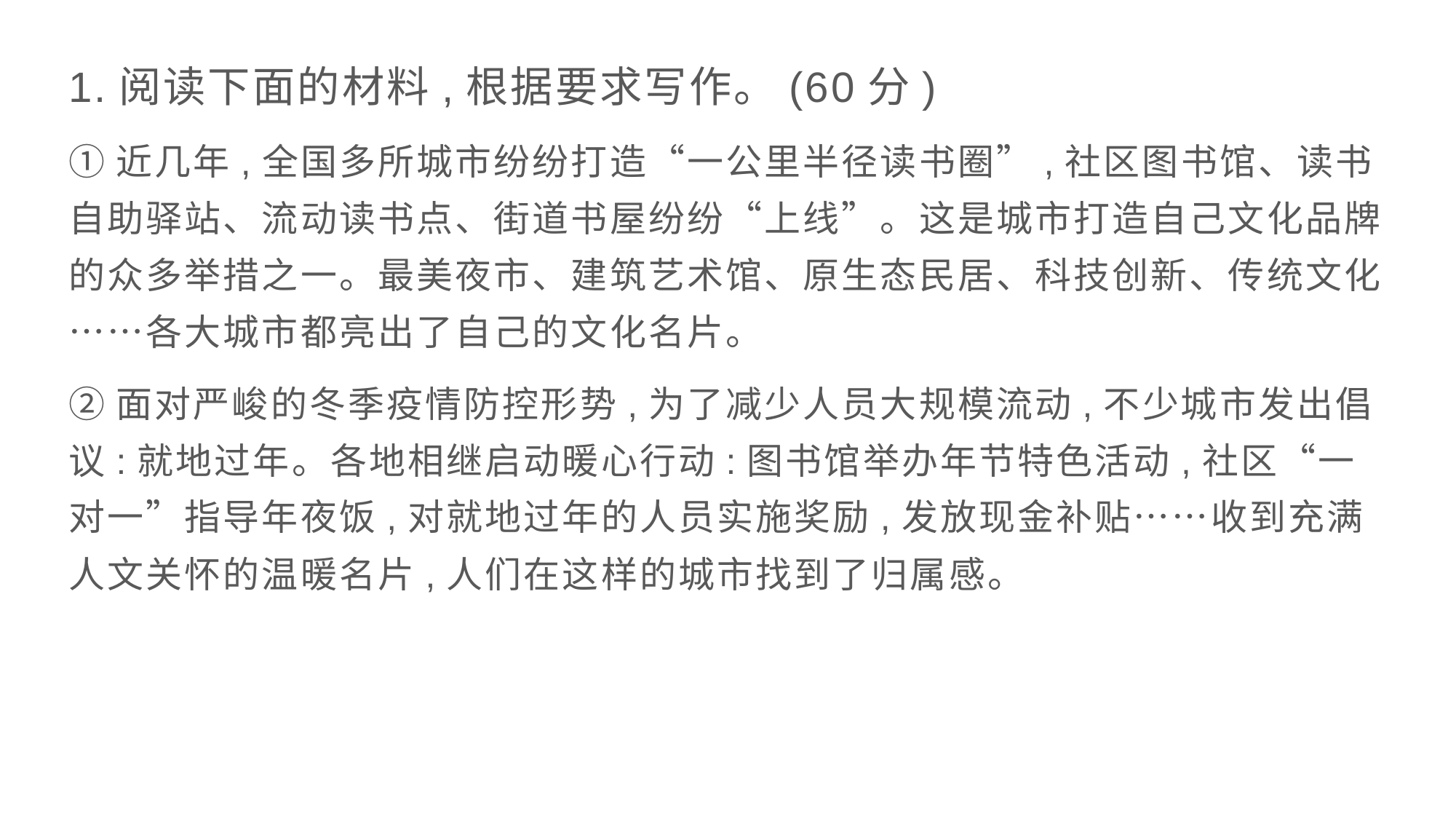

1.阅读下面的材料,根据要求写作。(60分)
①近几年,全国多所城市纷纷打造“一公里半径读书圈”,社区图书馆、读书自助驿站、流动读书点、街道书屋纷纷“上线”。这是城市打造自己文化品牌的众多举措之一。最美夜市、建筑艺术馆、原生态民居、科技创新、传统文化……各大城市都亮出了自己的文化名片。
②面对严峻的冬季疫情防控形势,为了减少人员大规模流动,不少城市发出倡议:就地过年。各地相继启动暖心行动:图书馆举办年节特色活动,社区“一对一”指导年夜饭,对就地过年的人员实施奖励,发放现金补贴……收到充满人文关怀的温暖名片,人们在这样的城市找到了归属感。